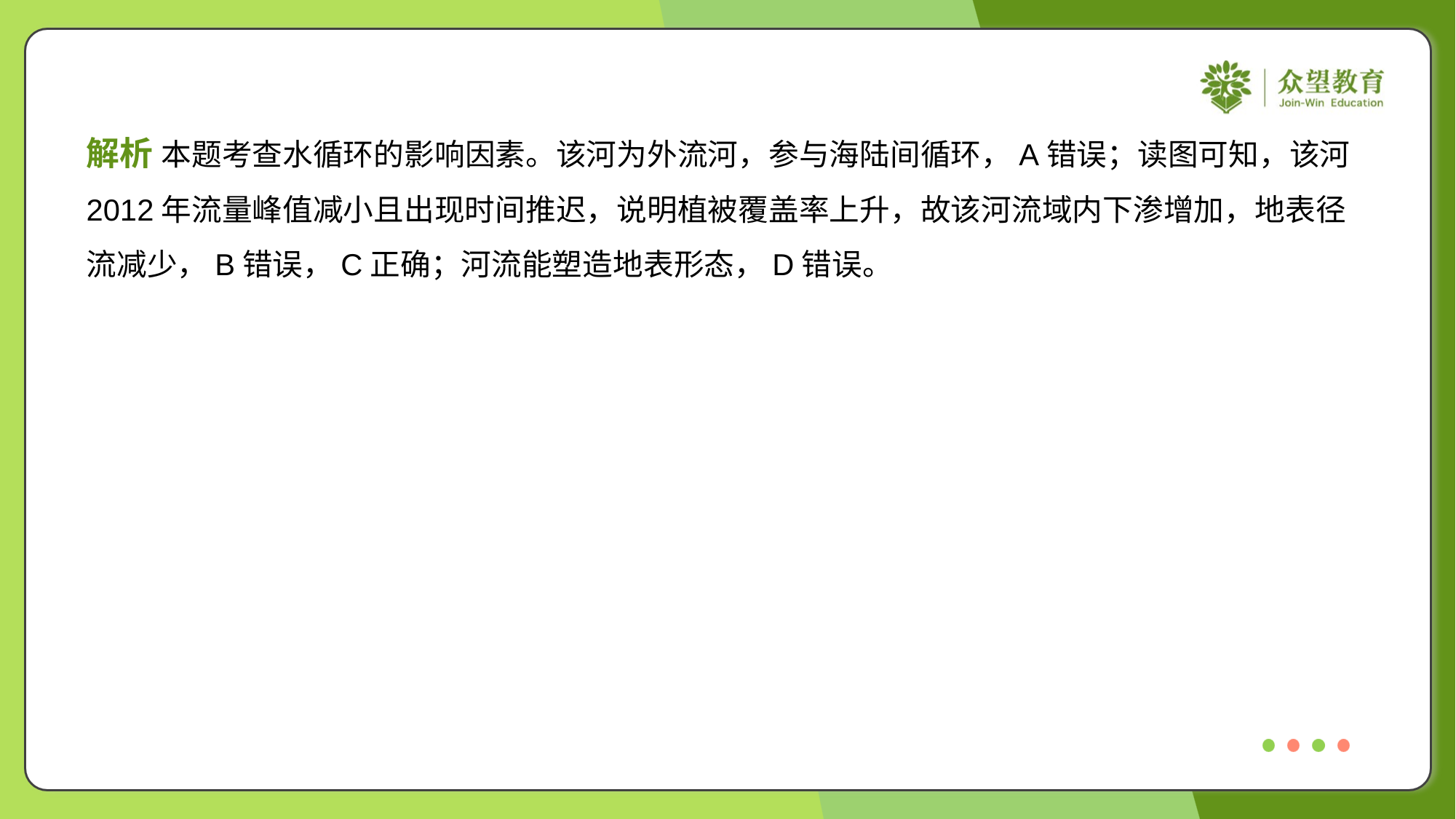

解析 本题考查水循环的影响因素。该河为外流河，参与海陆间循环，A错误；读图可知，该河
2012年流量峰值减小且出现时间推迟，说明植被覆盖率上升，故该河流域内下渗增加，地表径
流减少，B错误，C正确；河流能塑造地表形态，D错误。